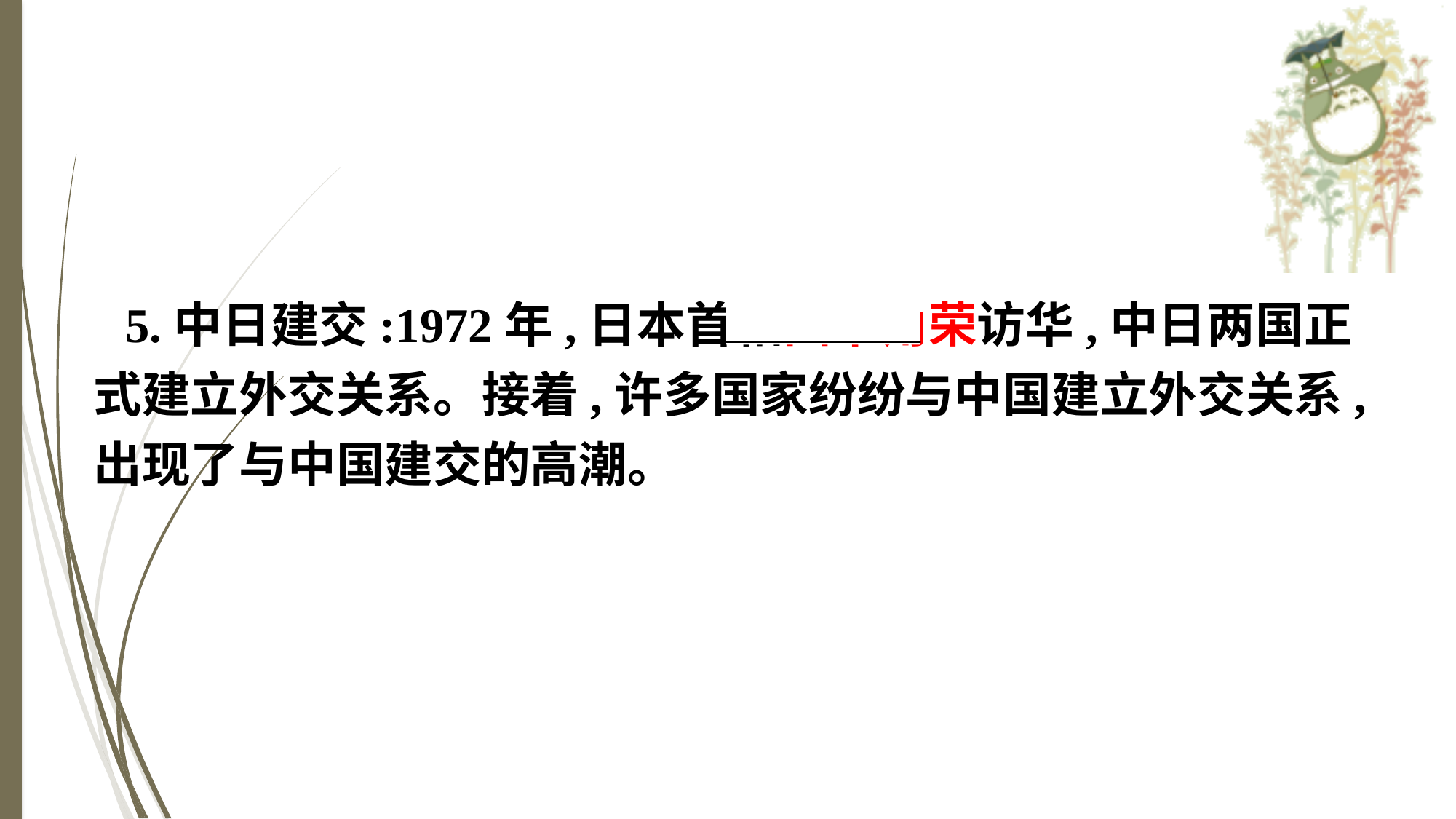

5.中日建交:1972年,日本首相田中角荣访华,中日两国正式建立外交关系。接着,许多国家纷纷与中国建立外交关系,出现了与中国建交的高潮。